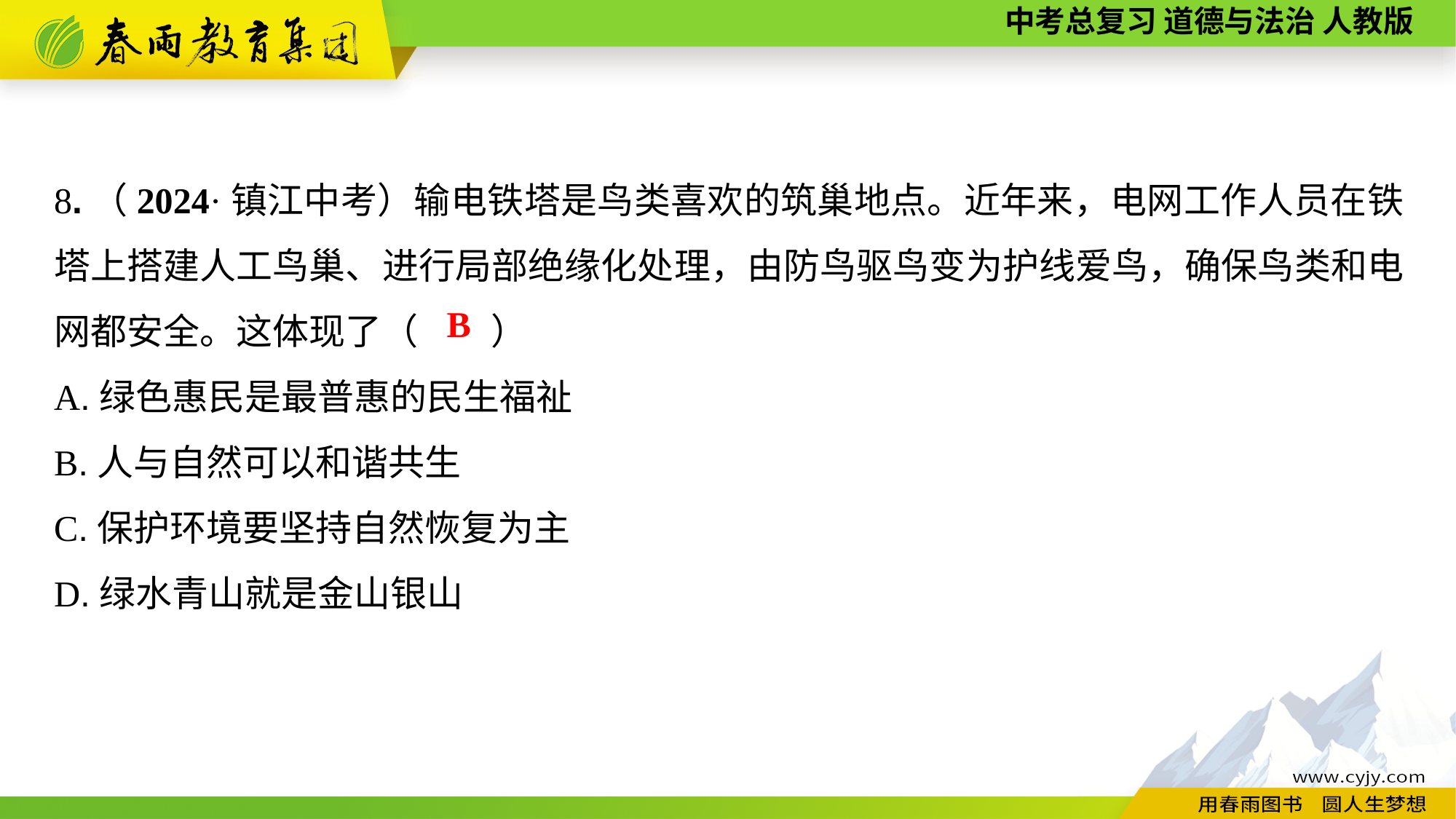

8.（2024·镇江中考）输电铁塔是鸟类喜欢的筑巢地点。近年来，电网工作人员在铁塔上搭建人工鸟巢、进行局部绝缘化处理，由防鸟驱鸟变为护线爱鸟，确保鸟类和电网都安全。这体现了（　　）
A.绿色惠民是最普惠的民生福祉
B.人与自然可以和谐共生
C.保护环境要坚持自然恢复为主
D.绿水青山就是金山银山
B